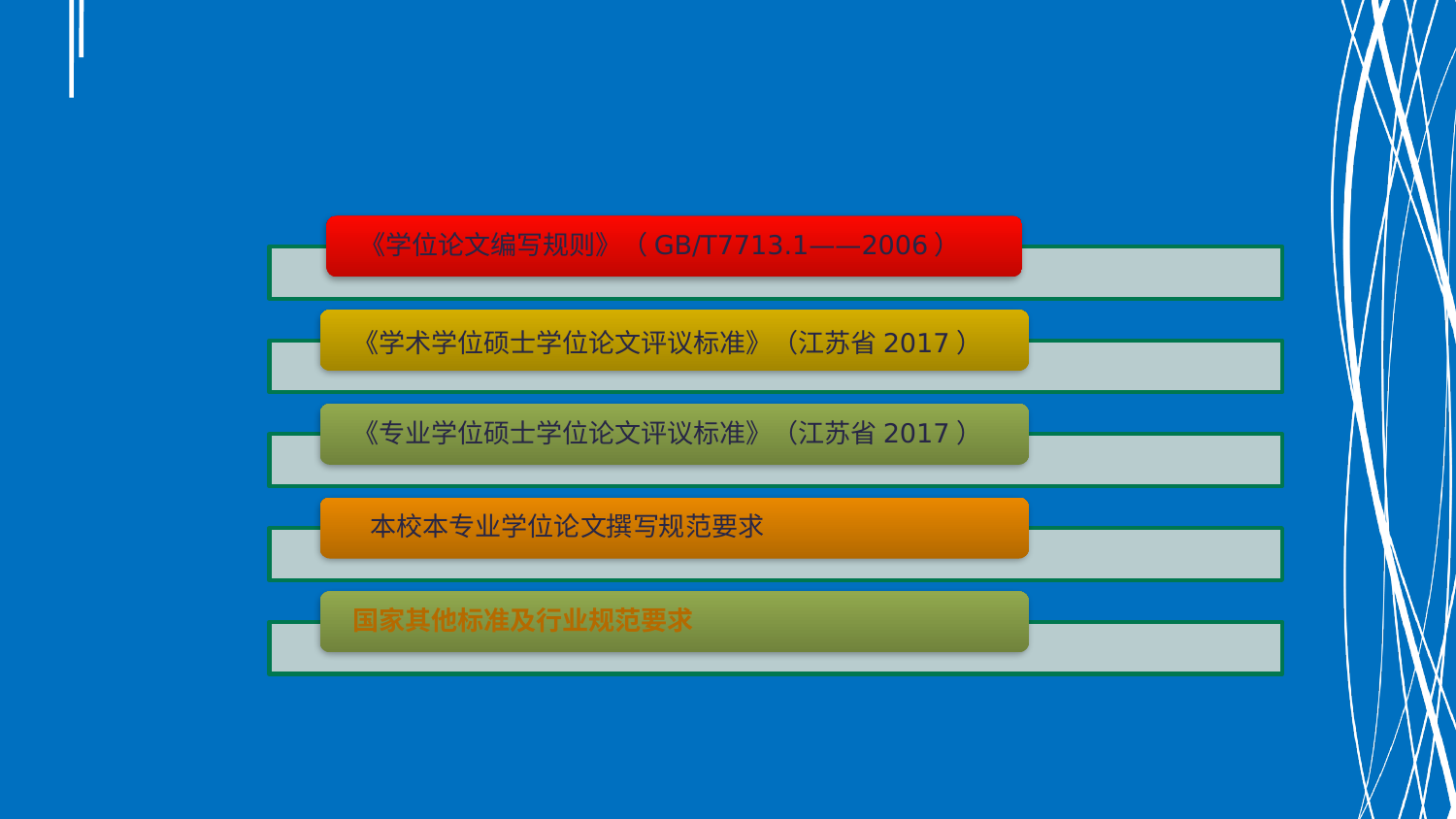

《学位论文编写规则》（GB/T7713.1——2006）

《学术学位硕士学位论文评议标准》（江苏省2017）

《专业学位硕士学位论文评议标准》（江苏省2017）
  本校本专业学位论文撰写规范要求
国家其他标准及行业规范要求